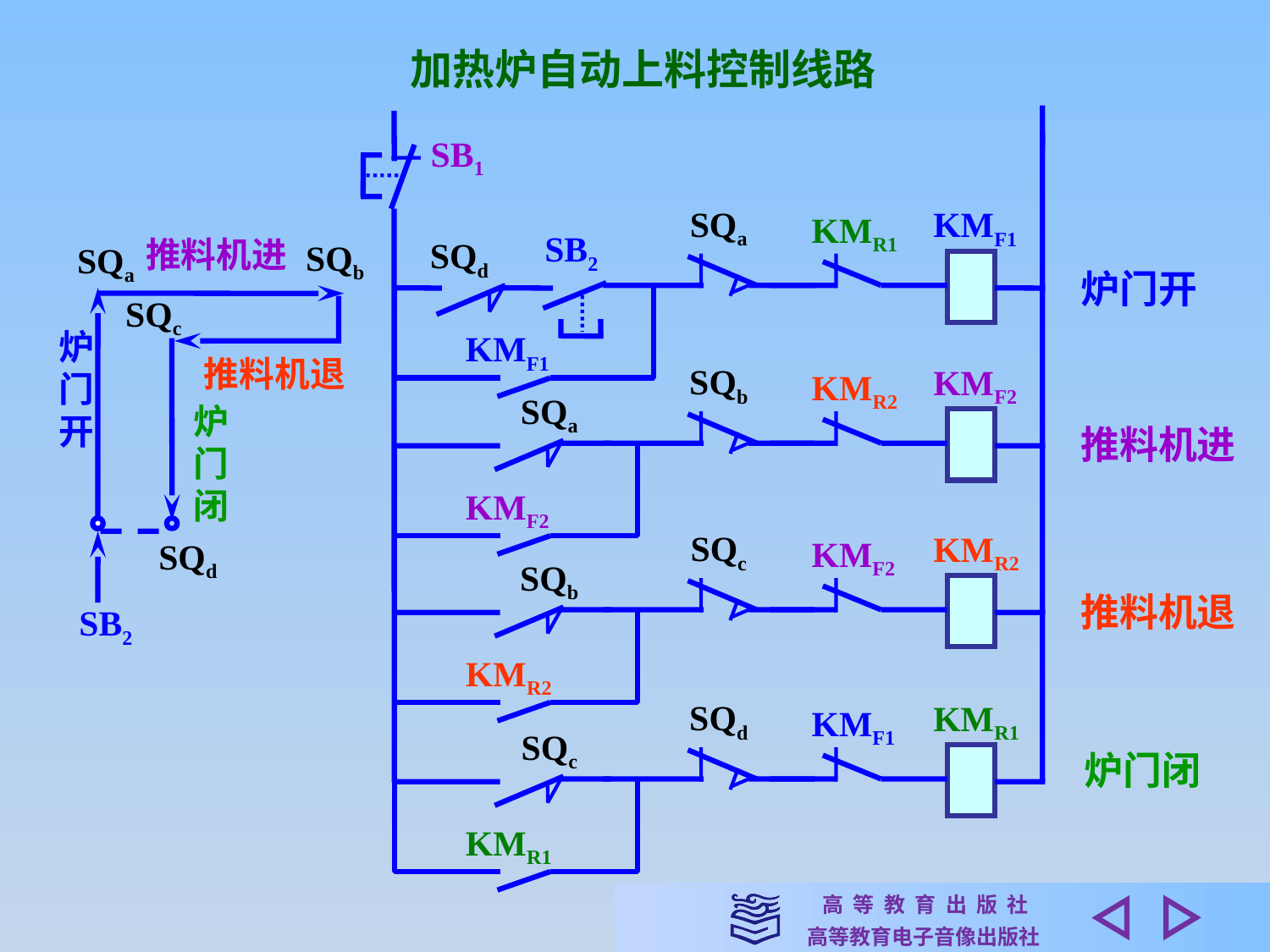

加热炉自动上料控制线路

SB1

KMF1
SQa
KMR1
SB2
SQd

KMF1

推料机进
SQb
SQa
炉门开

SQc

炉
门
开

推料机退
KMF2
SQb
KMR2
SQa

KMF2

炉
门
闭
推料机进

KMR2
SQc
KMF2
SQb

KMR2

SQd
推料机退
SB2
KMR1
SQd
KMF1
SQc

KMR1

炉门闭